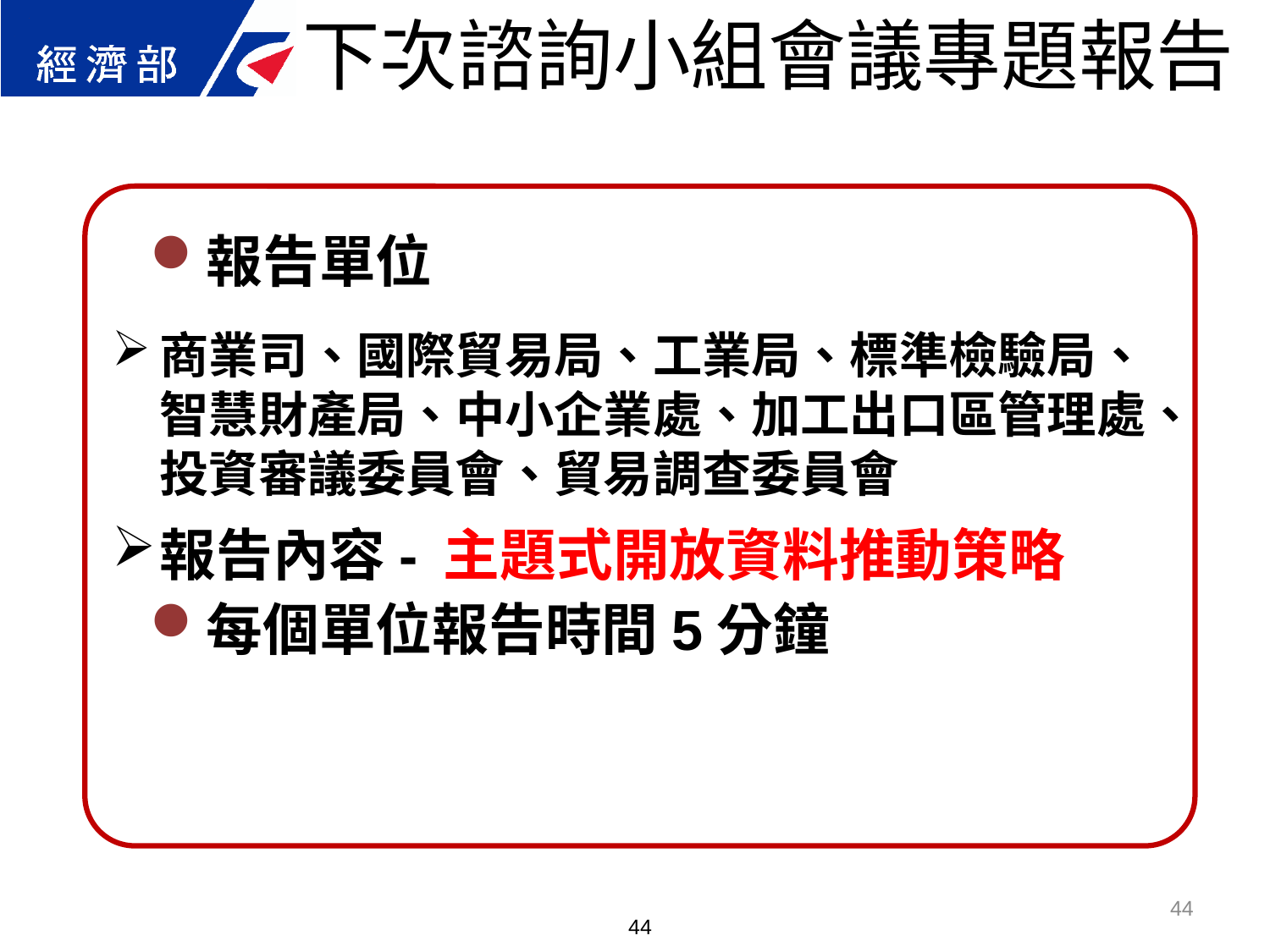

下次諮詢小組會議專題報告
報告單位
商業司、國際貿易局、工業局、標準檢驗局、智慧財產局、中小企業處、加工出口區管理處、投資審議委員會、貿易調查委員會
報告內容- 主題式開放資料推動策略
每個單位報告時間5分鐘

44
44